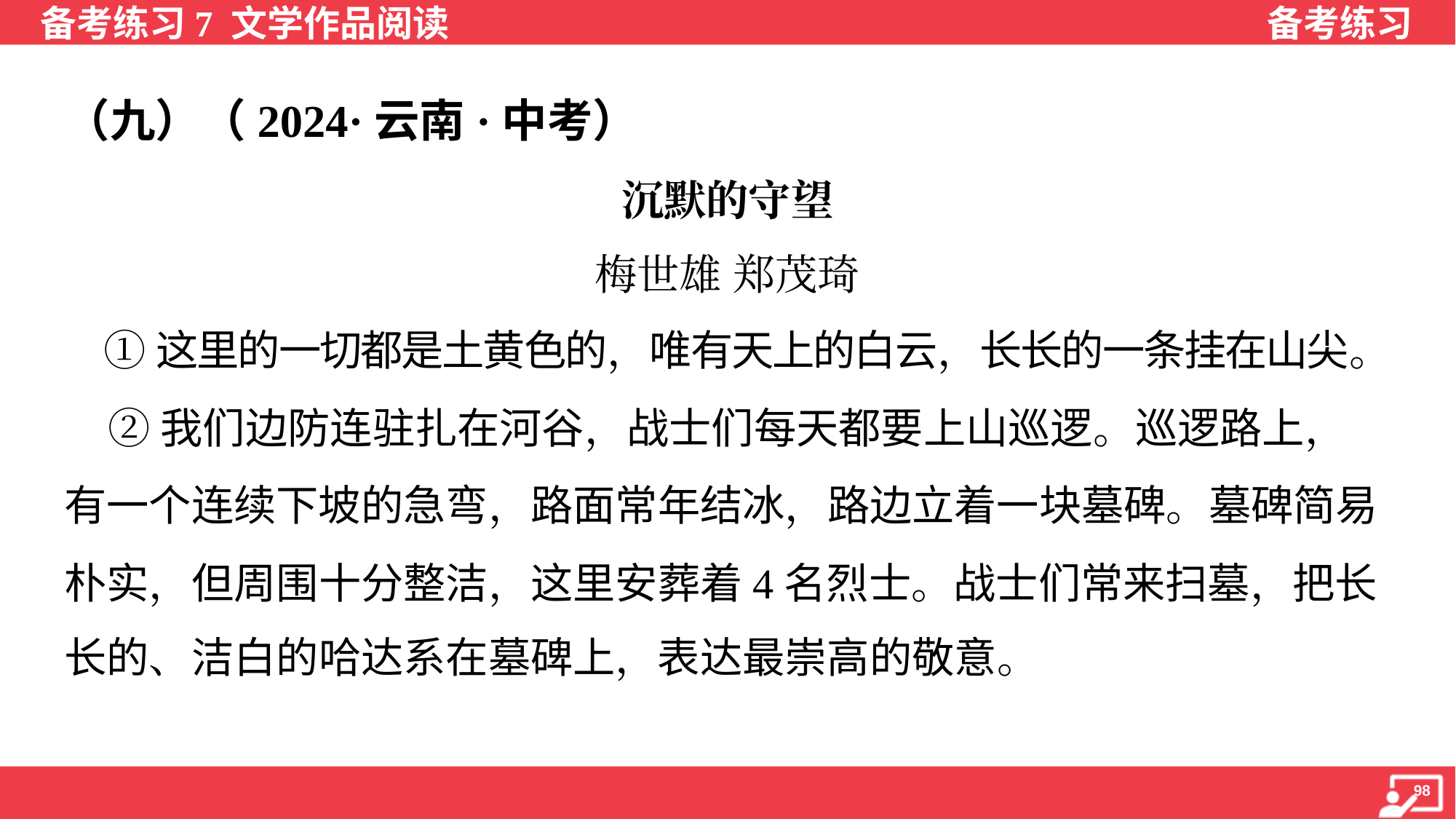

（九）（2024·云南·中考）
沉默的守望
梅世雄 郑茂琦
    ①这里的一切都是土黄色的，唯有天上的白云，长长的一条挂在山尖。
    ②我们边防连驻扎在河谷，战士们每天都要上山巡逻。巡逻路上，
有一个连续下坡的急弯，路面常年结冰，路边立着一块墓碑。墓碑简易
朴实，但周围十分整洁，这里安葬着4名烈士。战士们常来扫墓，把长
长的、洁白的哈达系在墓碑上，表达最崇高的敬意。